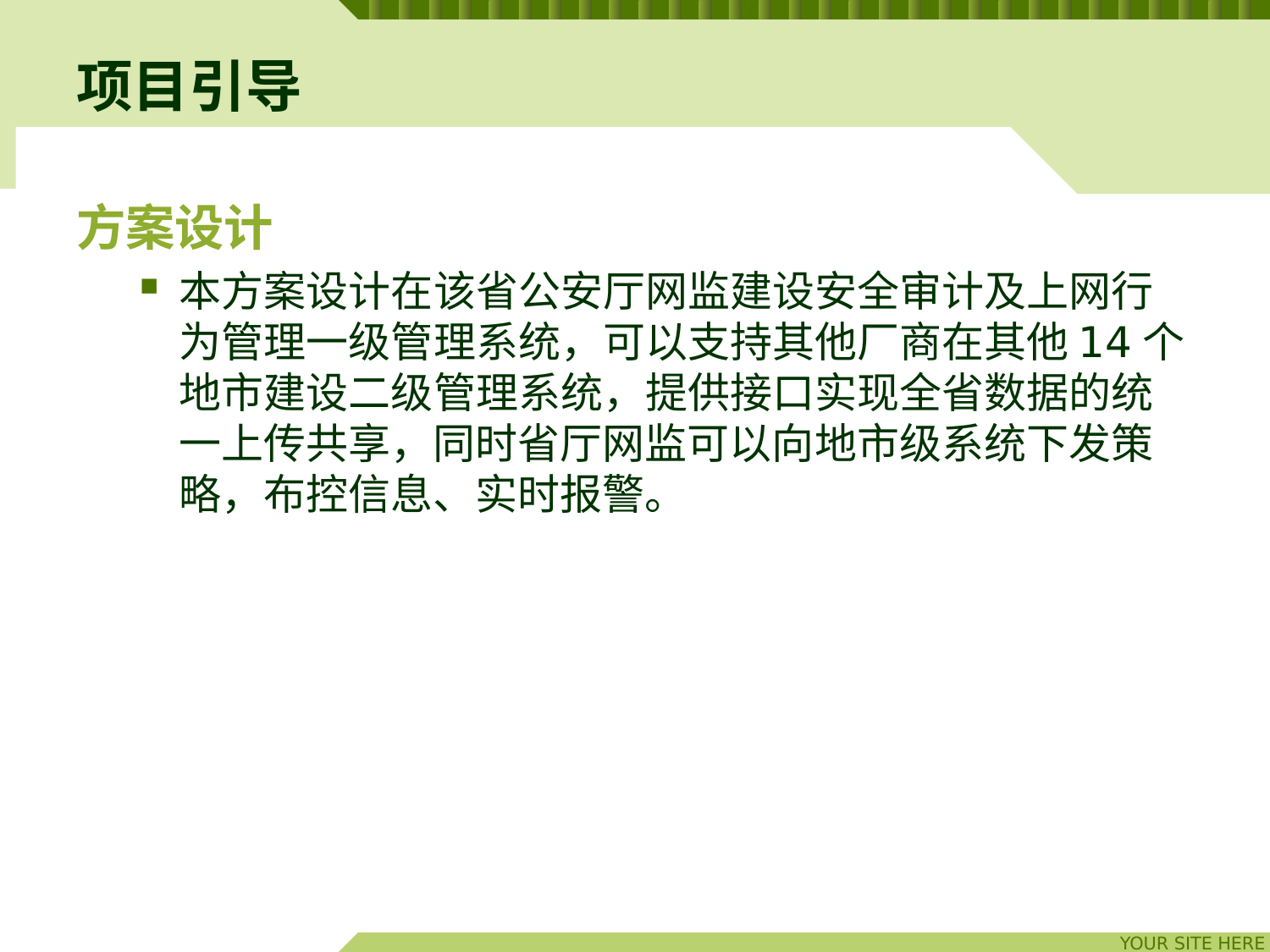

# 项目引导
方案设计
本方案设计在该省公安厅网监建设安全审计及上网行为管理一级管理系统，可以支持其他厂商在其他14个地市建设二级管理系统，提供接口实现全省数据的统一上传共享，同时省厅网监可以向地市级系统下发策略，布控信息、实时报警。